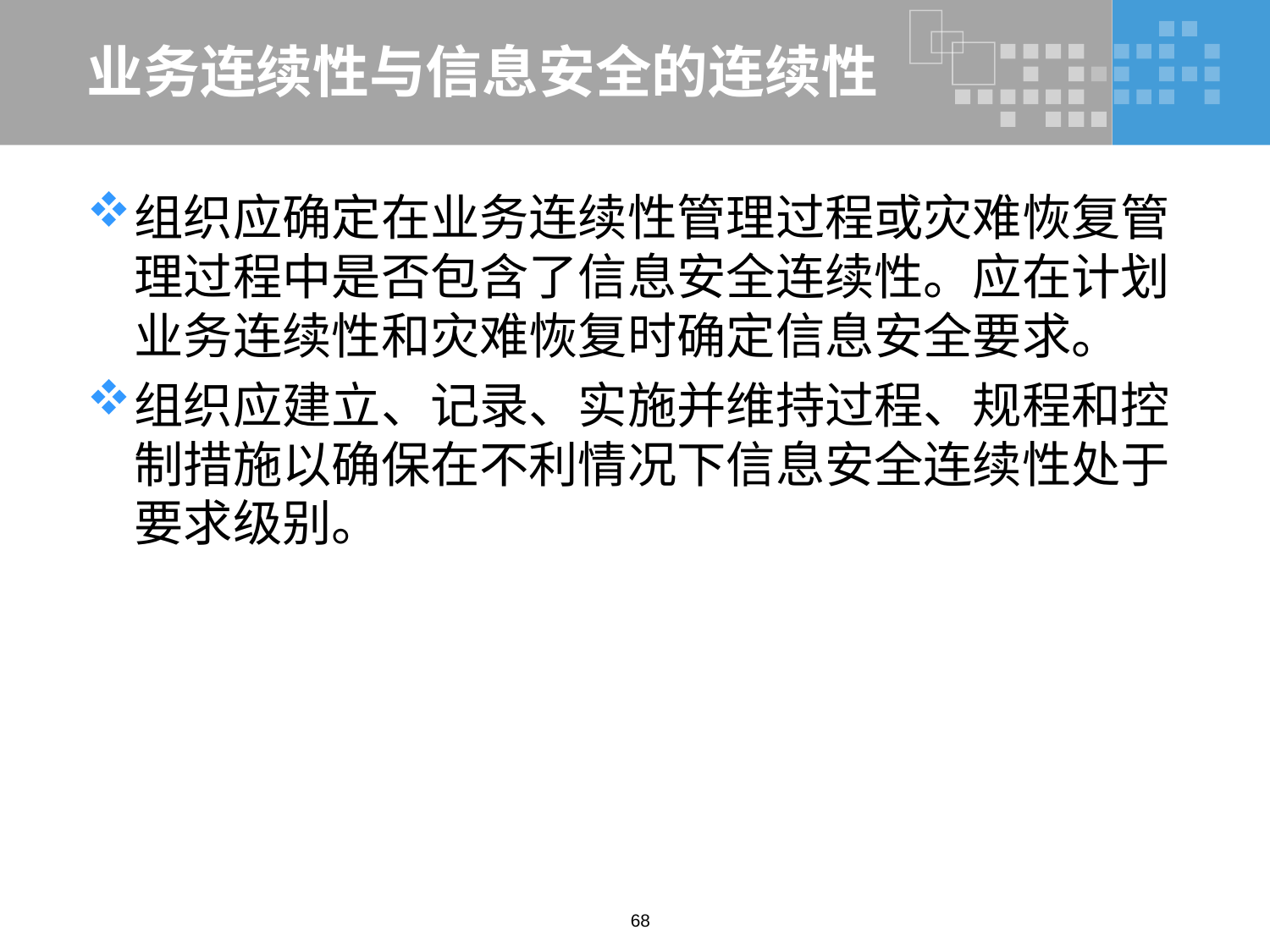

# 业务连续性与信息安全的连续性
组织应确定在业务连续性管理过程或灾难恢复管理过程中是否包含了信息安全连续性。应在计划业务连续性和灾难恢复时确定信息安全要求。
组织应建立、记录、实施并维持过程、规程和控制措施以确保在不利情况下信息安全连续性处于要求级别。
68